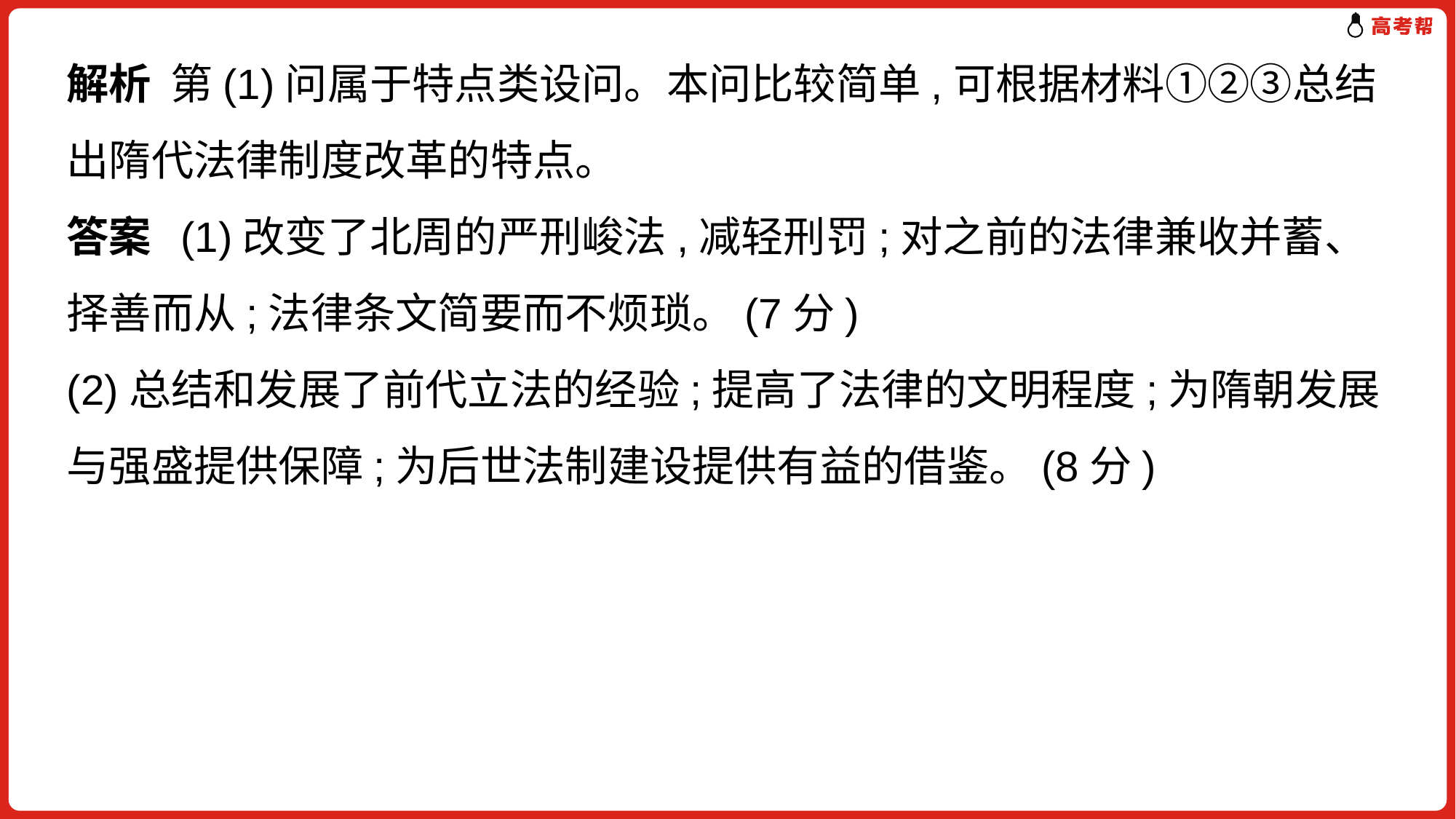

解析  第(1)问属于特点类设问。本问比较简单,可根据材料①②③总结出隋代法律制度改革的特点。
答案  (1)改变了北周的严刑峻法,减轻刑罚;对之前的法律兼收并蓄、择善而从;法律条文简要而不烦琐。(7分)
(2)总结和发展了前代立法的经验;提高了法律的文明程度;为隋朝发展与强盛提供保障;为后世法制建设提供有益的借鉴。(8分)